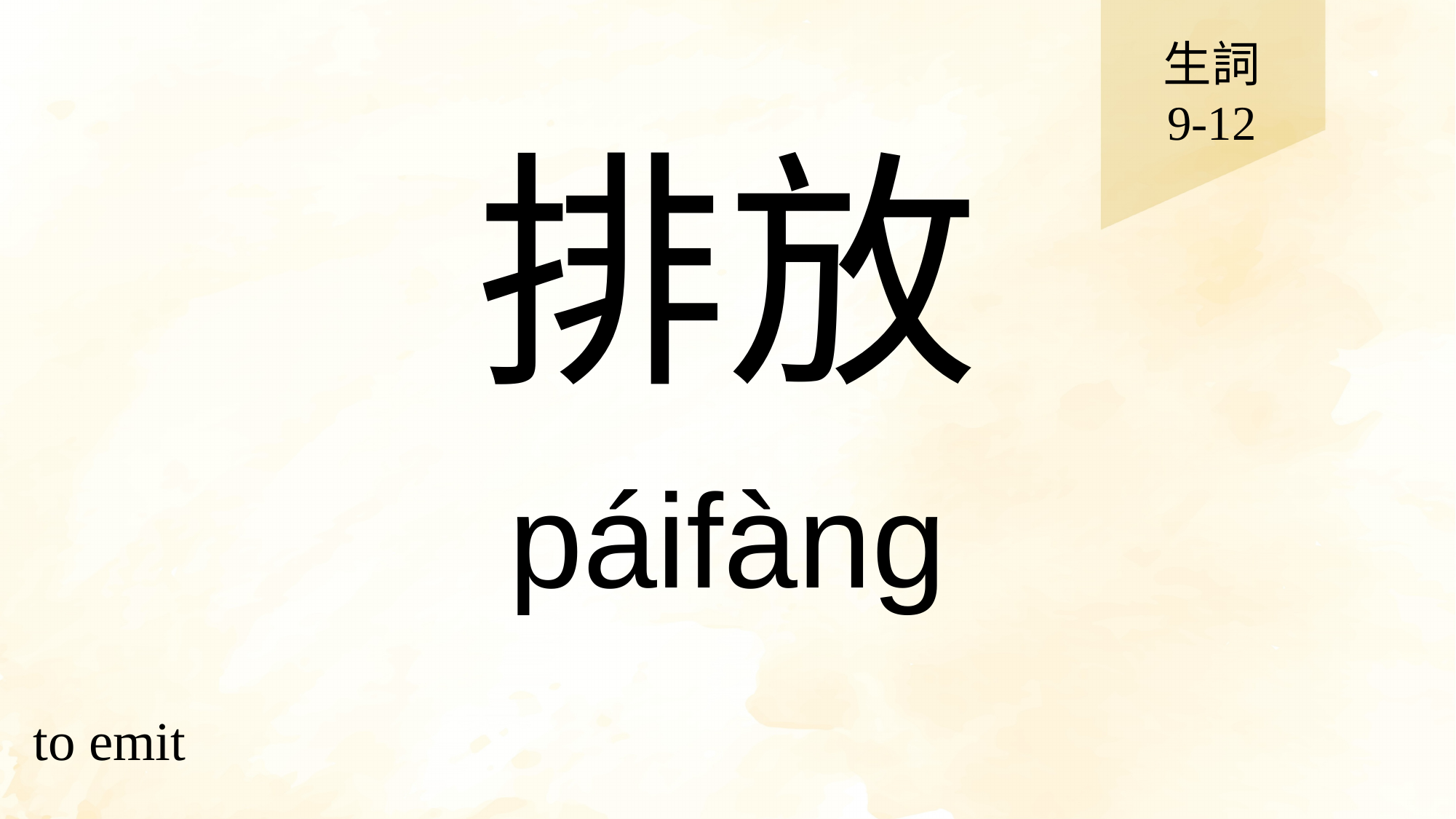

生詞
9-12
# 排放
páifàng
to emit